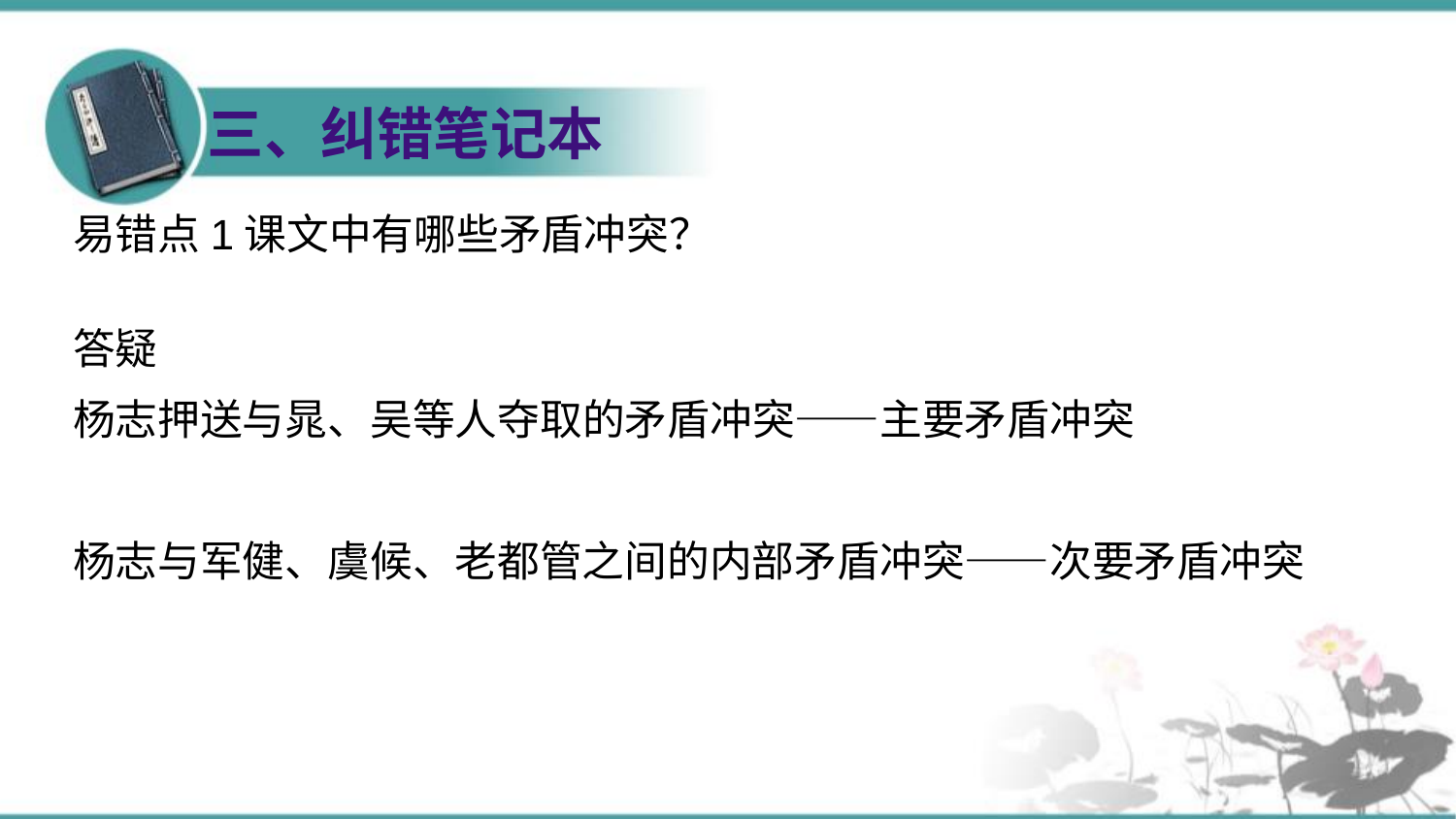

三、纠错笔记本
易错点1课文中有哪些矛盾冲突？
答疑
杨志押送与晁、吴等人夺取的矛盾冲突——主要矛盾冲突

杨志与军健、虞候、老都管之间的内部矛盾冲突——次要矛盾冲突